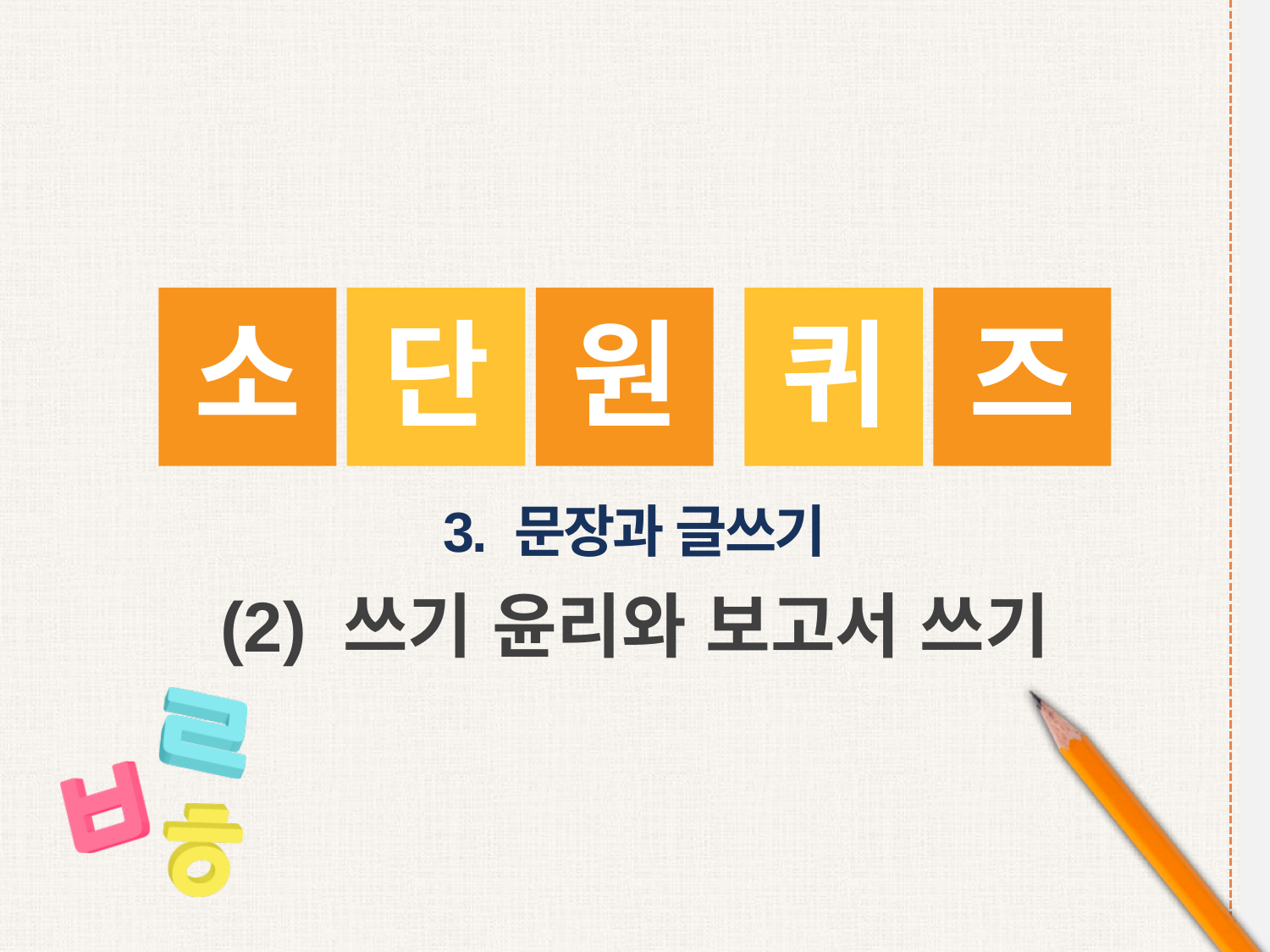

3. 문장과 글쓰기
(2) 쓰기 윤리와 보고서 쓰기